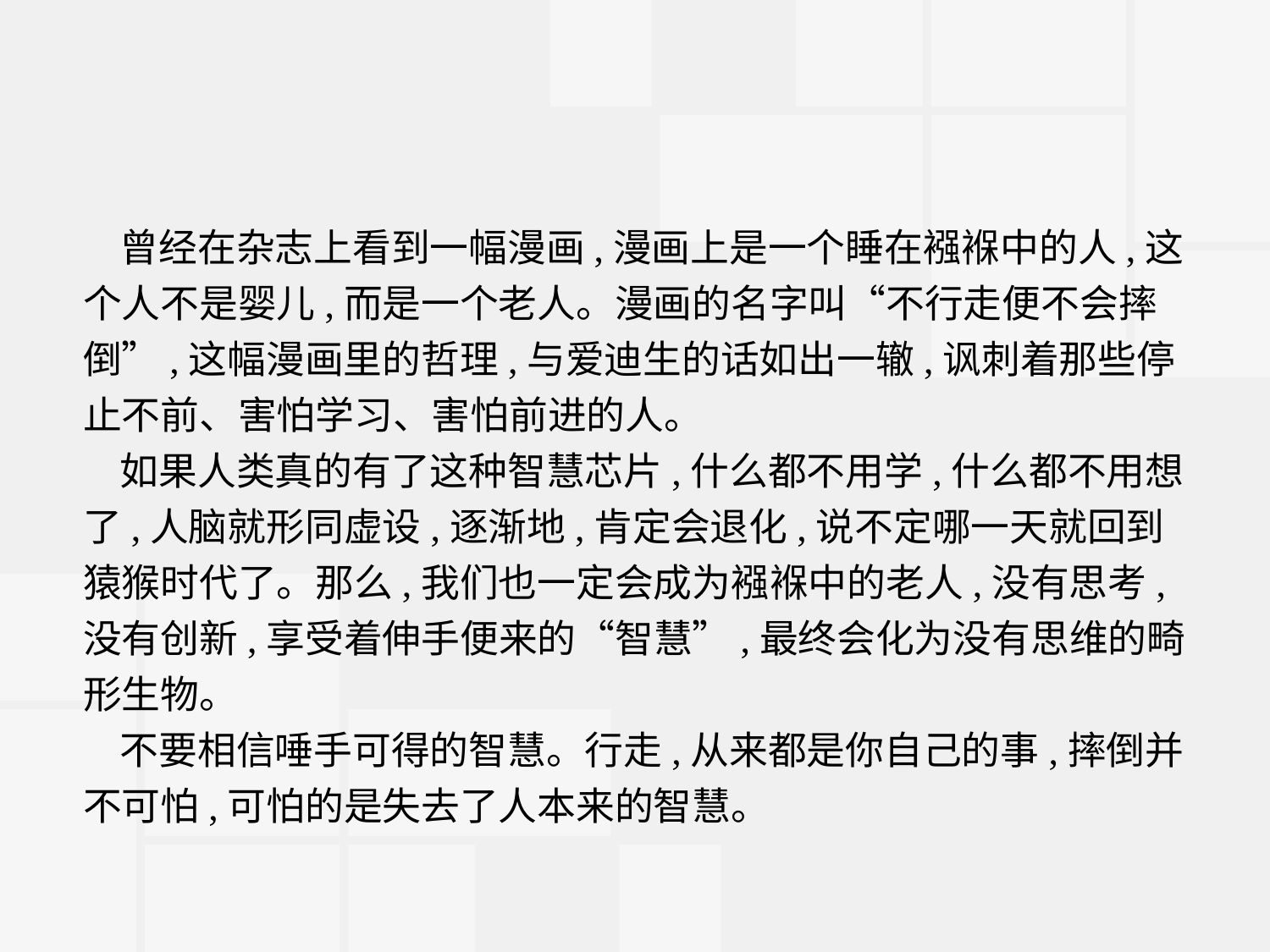

曾经在杂志上看到一幅漫画,漫画上是一个睡在襁褓中的人,这个人不是婴儿,而是一个老人。漫画的名字叫“不行走便不会摔倒”,这幅漫画里的哲理,与爱迪生的话如出一辙,讽刺着那些停止不前、害怕学习、害怕前进的人。
如果人类真的有了这种智慧芯片,什么都不用学,什么都不用想了,人脑就形同虚设,逐渐地,肯定会退化,说不定哪一天就回到猿猴时代了。那么,我们也一定会成为襁褓中的老人,没有思考,没有创新,享受着伸手便来的“智慧”,最终会化为没有思维的畸形生物。
不要相信唾手可得的智慧。行走,从来都是你自己的事,摔倒并不可怕,可怕的是失去了人本来的智慧。